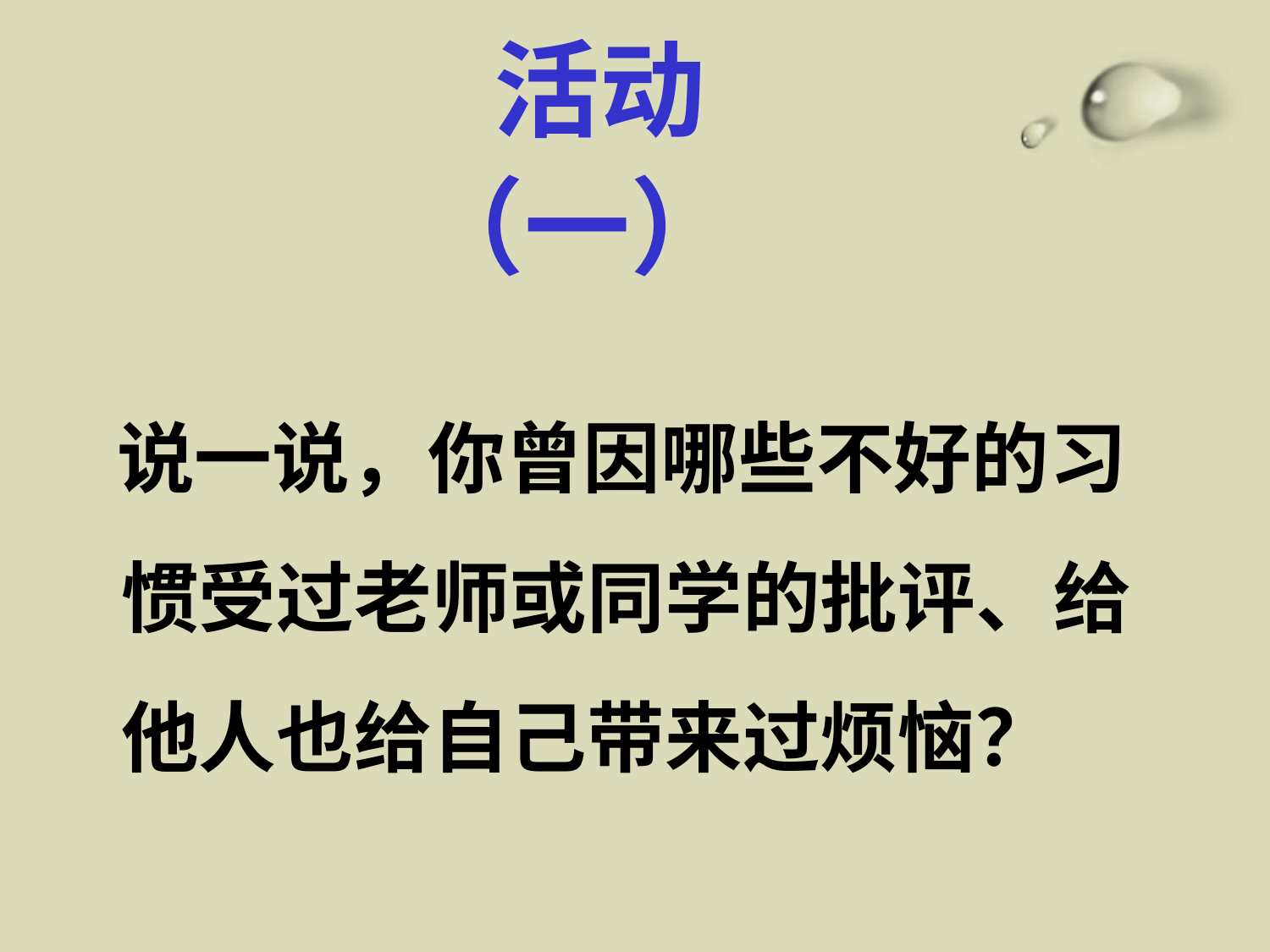

活动（一）
    说一说，你曾因哪些不好的习惯受过老师或同学的批评、给他人也给自己带来过烦恼？